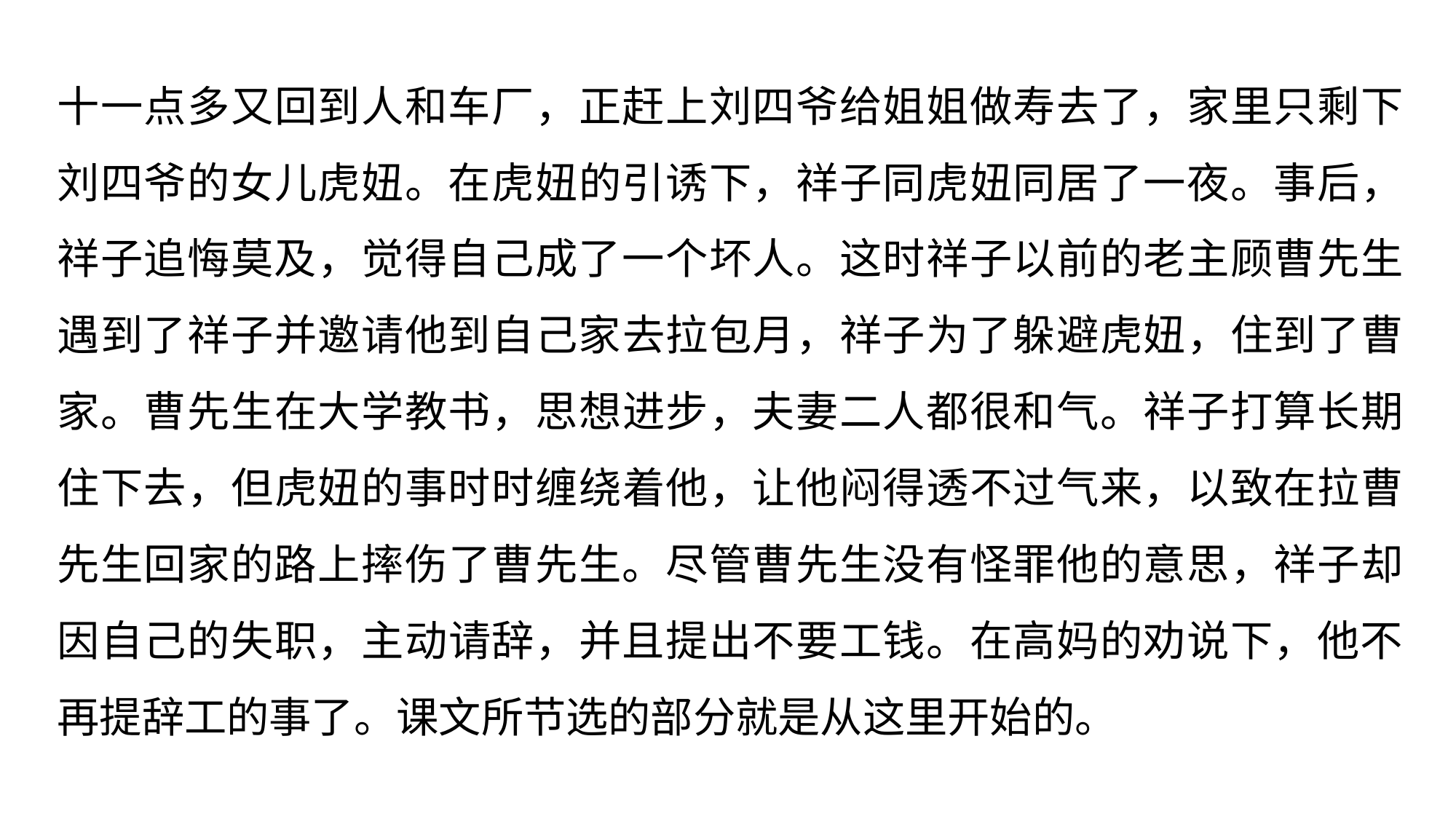

十一点多又回到人和车厂，正赶上刘四爷给姐姐做寿去了，家里只剩下刘四爷的女儿虎妞。在虎妞的引诱下，祥子同虎妞同居了一夜。事后，祥子追悔莫及，觉得自己成了一个坏人。这时祥子以前的老主顾曹先生遇到了祥子并邀请他到自己家去拉包月，祥子为了躲避虎妞，住到了曹家。曹先生在大学教书，思想进步，夫妻二人都很和气。祥子打算长期住下去，但虎妞的事时时缠绕着他，让他闷得透不过气来，以致在拉曹先生回家的路上摔伤了曹先生。尽管曹先生没有怪罪他的意思，祥子却因自己的失职，主动请辞，并且提出不要工钱。在高妈的劝说下，他不再提辞工的事了。课文所节选的部分就是从这里开始的。